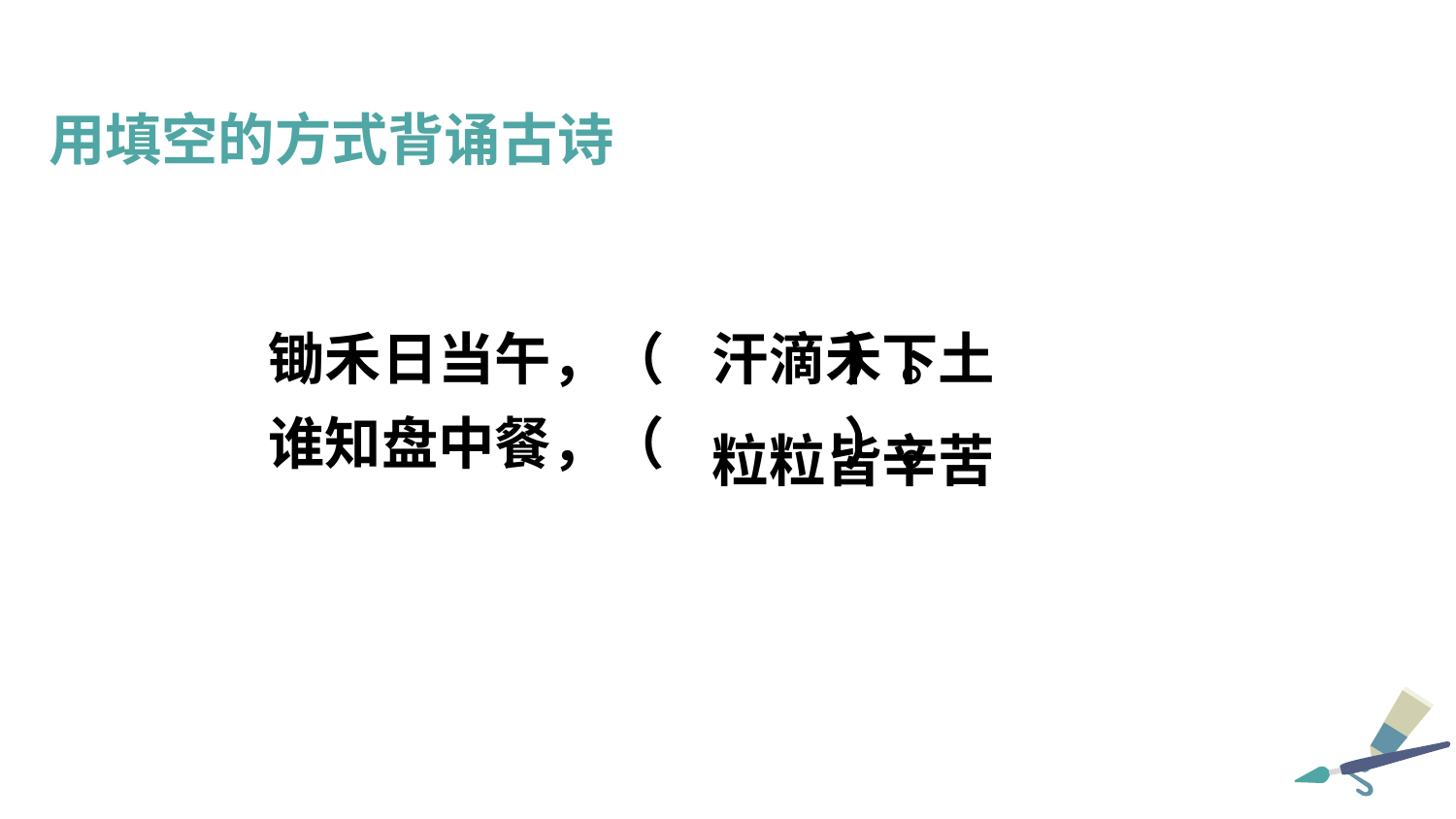

用填空的方式背诵古诗
汗滴禾下土
锄禾日当午，（              ）。
谁知盘中餐，（              ）。
粒粒皆辛苦